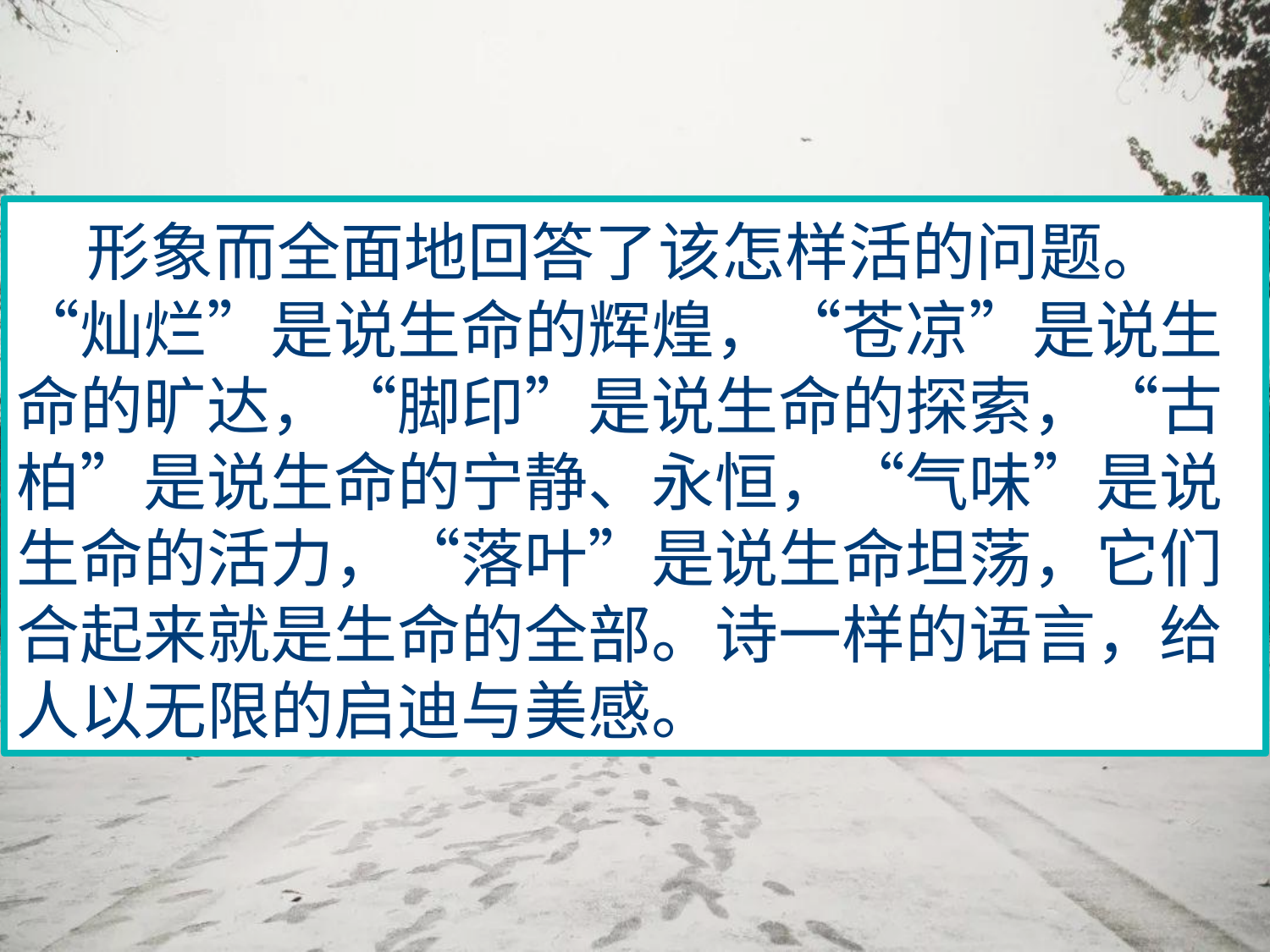

形象而全面地回答了该怎样活的问题。“灿烂”是说生命的辉煌，“苍凉”是说生命的旷达，“脚印”是说生命的探索，“古柏”是说生命的宁静、永恒，“气味”是说生命的活力，“落叶”是说生命坦荡，它们合起来就是生命的全部。诗一样的语言，给人以无限的启迪与美感。